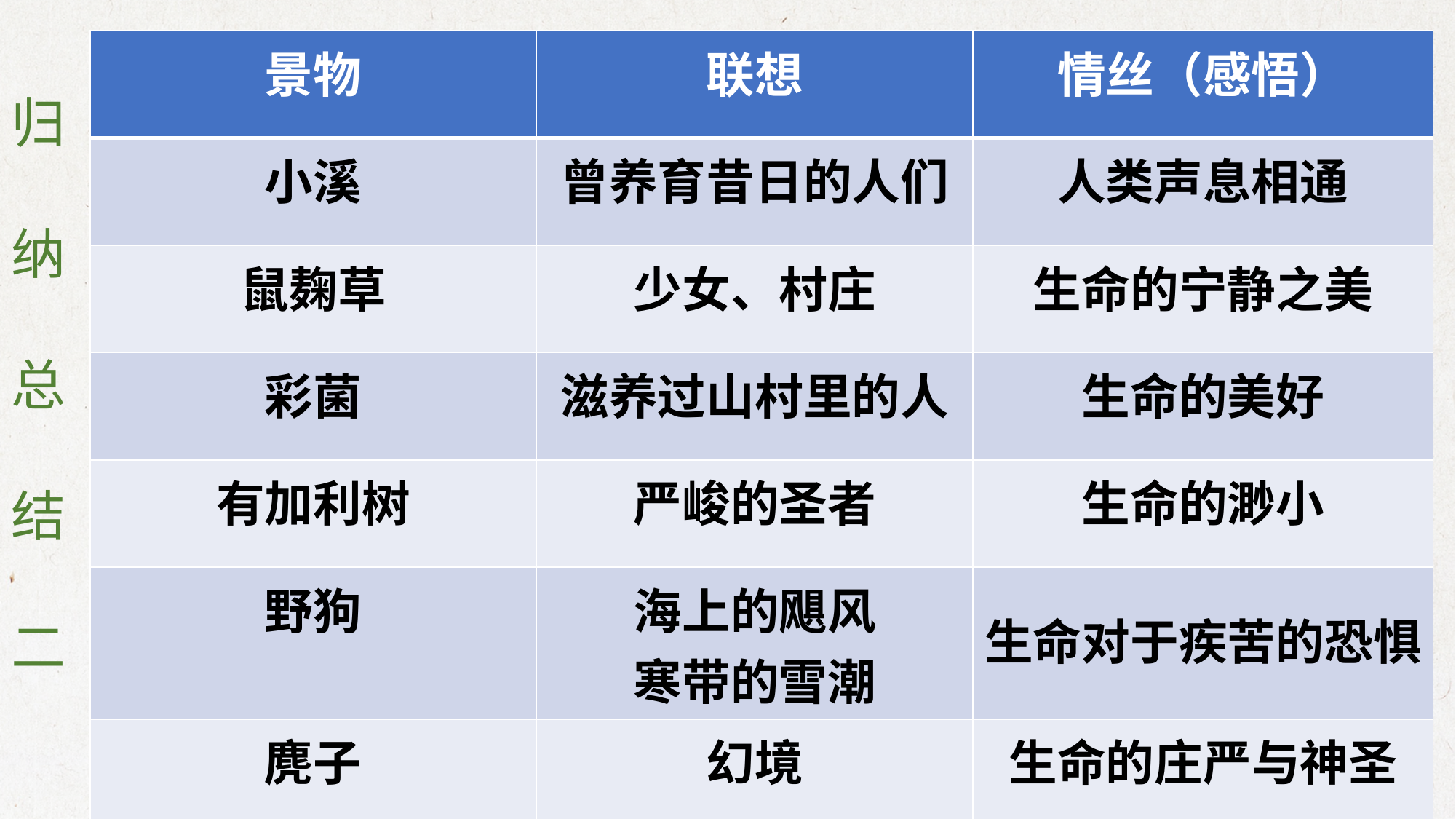

| 景物 | 联想 | 情丝（感悟） |
| --- | --- | --- |
| 小溪 | 曾养育昔日的人们 | 人类声息相通 |
| 鼠麹草 | 少女、村庄 | 生命的宁静之美 |
| 彩菌 | 滋养过山村里的人 | 生命的美好 |
| 有加利树 | 严峻的圣者 | 生命的渺小 |
| 野狗 | 海上的飓风 寒带的雪潮 | 生命对于疾苦的恐惧 |
| 麂子 | 幻境 | 生命的庄严与神圣 |
归

纳

总

结

二